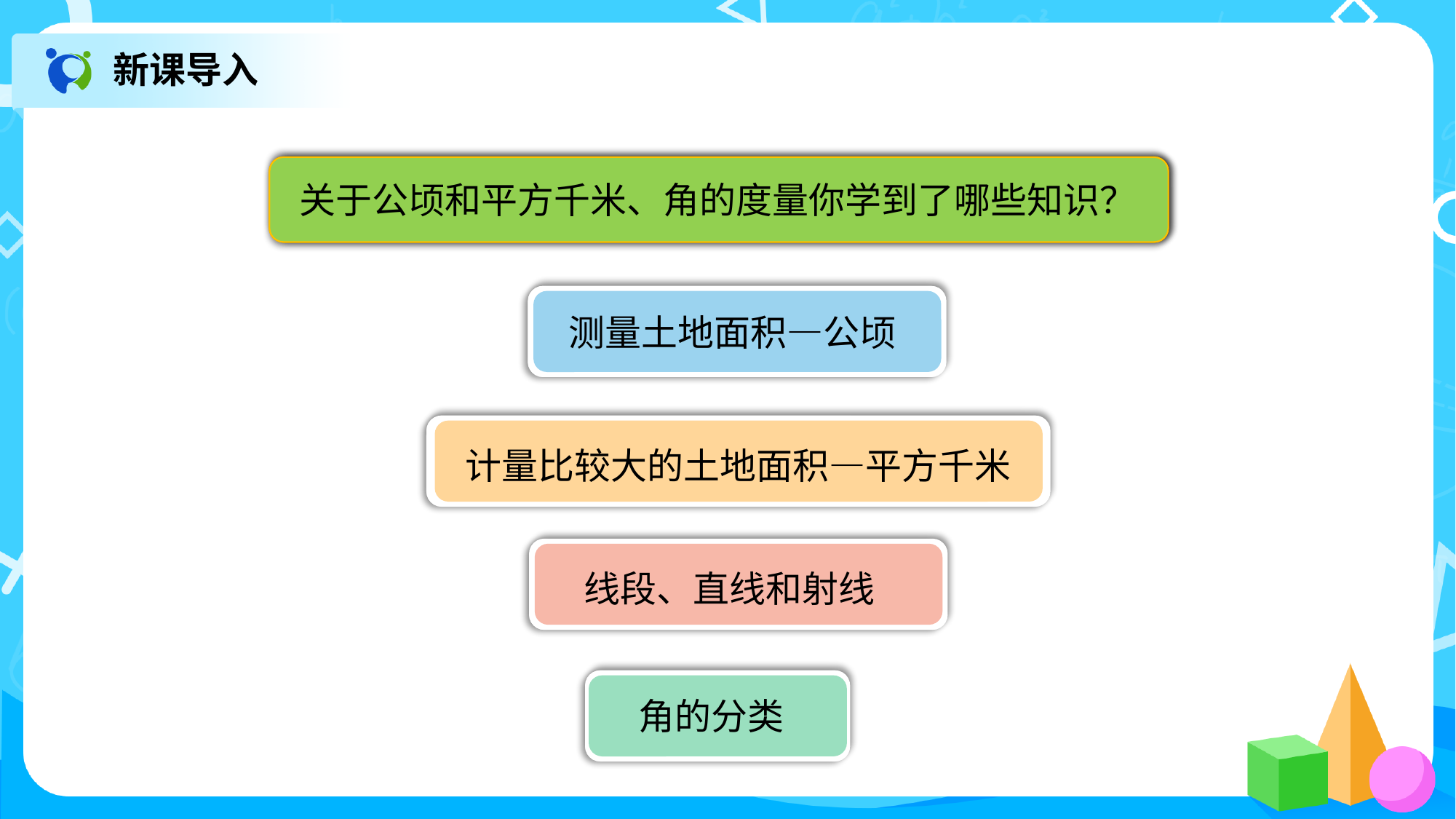

新课导入

关于公顷和平方千米、角的度量你学到了哪些知识？

测量土地面积—公顷

计量比较大的土地面积—平方千米

线段、直线和射线

角的分类